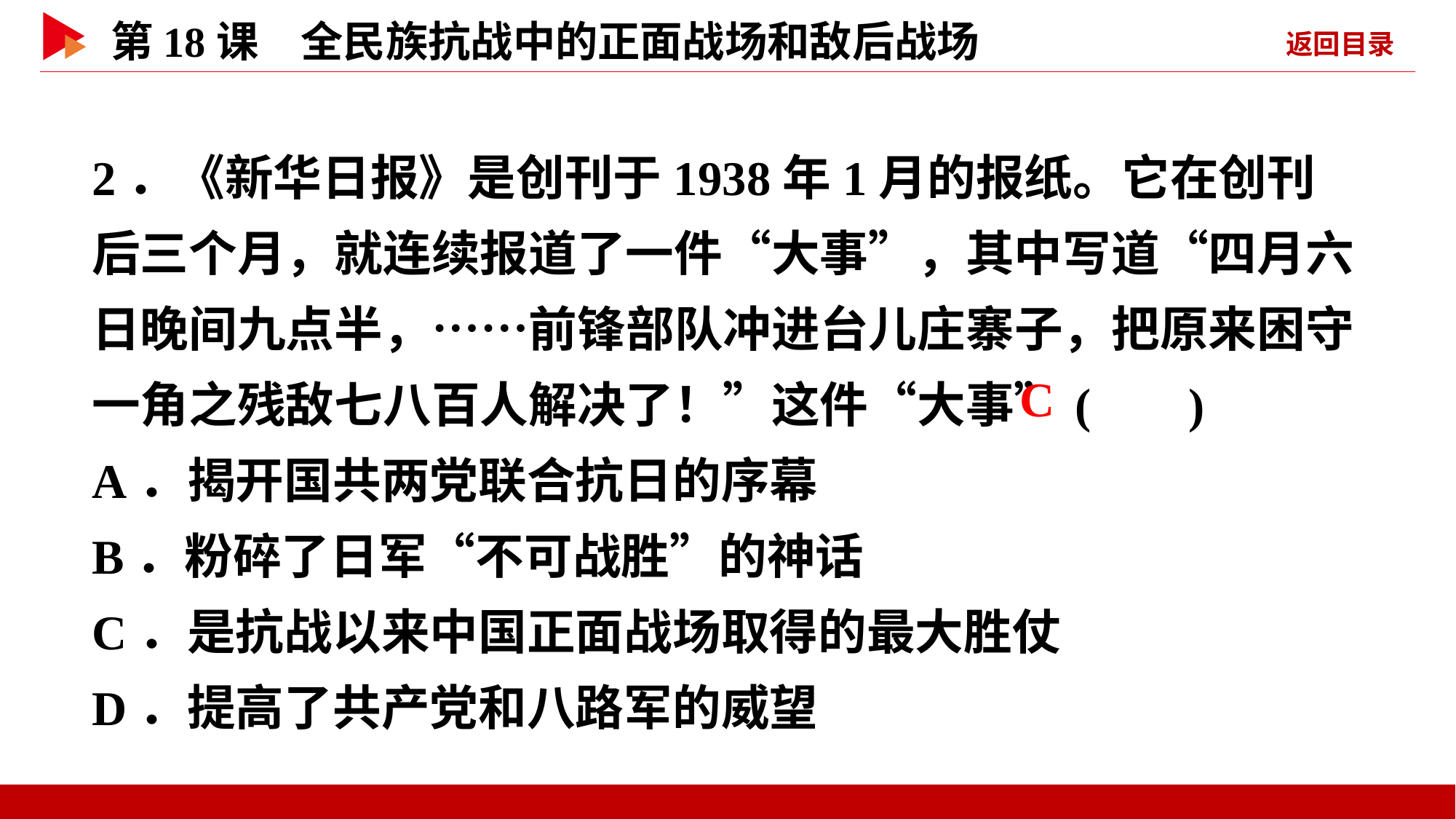

2．《新华日报》是创刊于1938年1月的报纸。它在创刊后三个月，就连续报道了一件“大事”，其中写道“四月六日晚间九点半，……前锋部队冲进台儿庄寨子，把原来困守一角之残敌七八百人解决了！”这件“大事”(        )
A．揭开国共两党联合抗日的序幕
B．粉碎了日军“不可战胜”的神话
C．是抗战以来中国正面战场取得的最大胜仗
D．提高了共产党和八路军的威望
   C